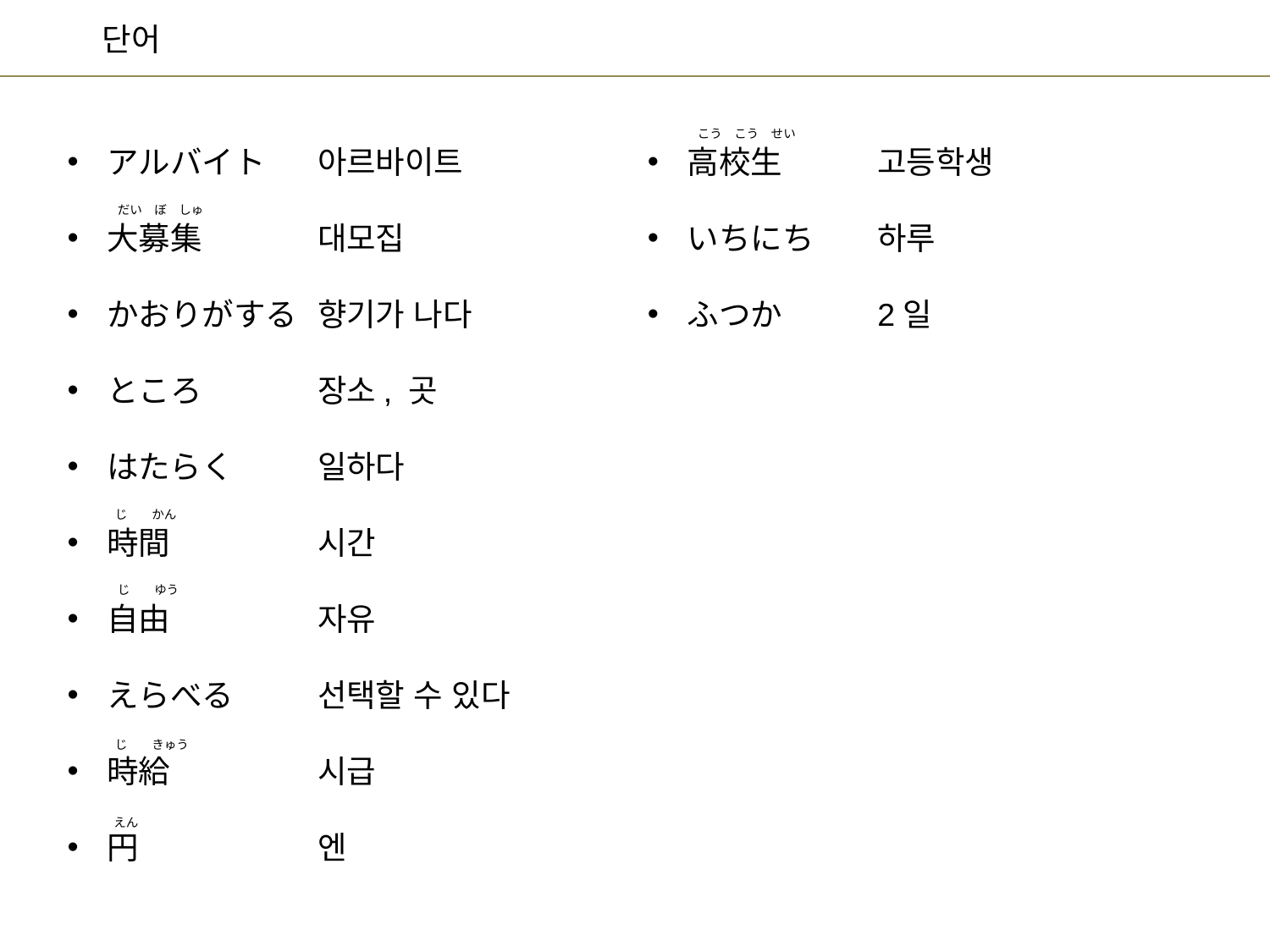

こう　こう　せい
아르바이트

대모집

향기가 나다

장소, 곳

일하다

시간

자유

선택할 수 있다

시급

엔
고등학생

하루

2일
アルバイト

大募集

かおりがする

ところ

はたらく

時間

自由

えらべる

時給

円
高校生

いちにち

ふつか
だい　ぼ　しゅ
じ　　かん
じ　　ゆう
じ　　きゅう
えん